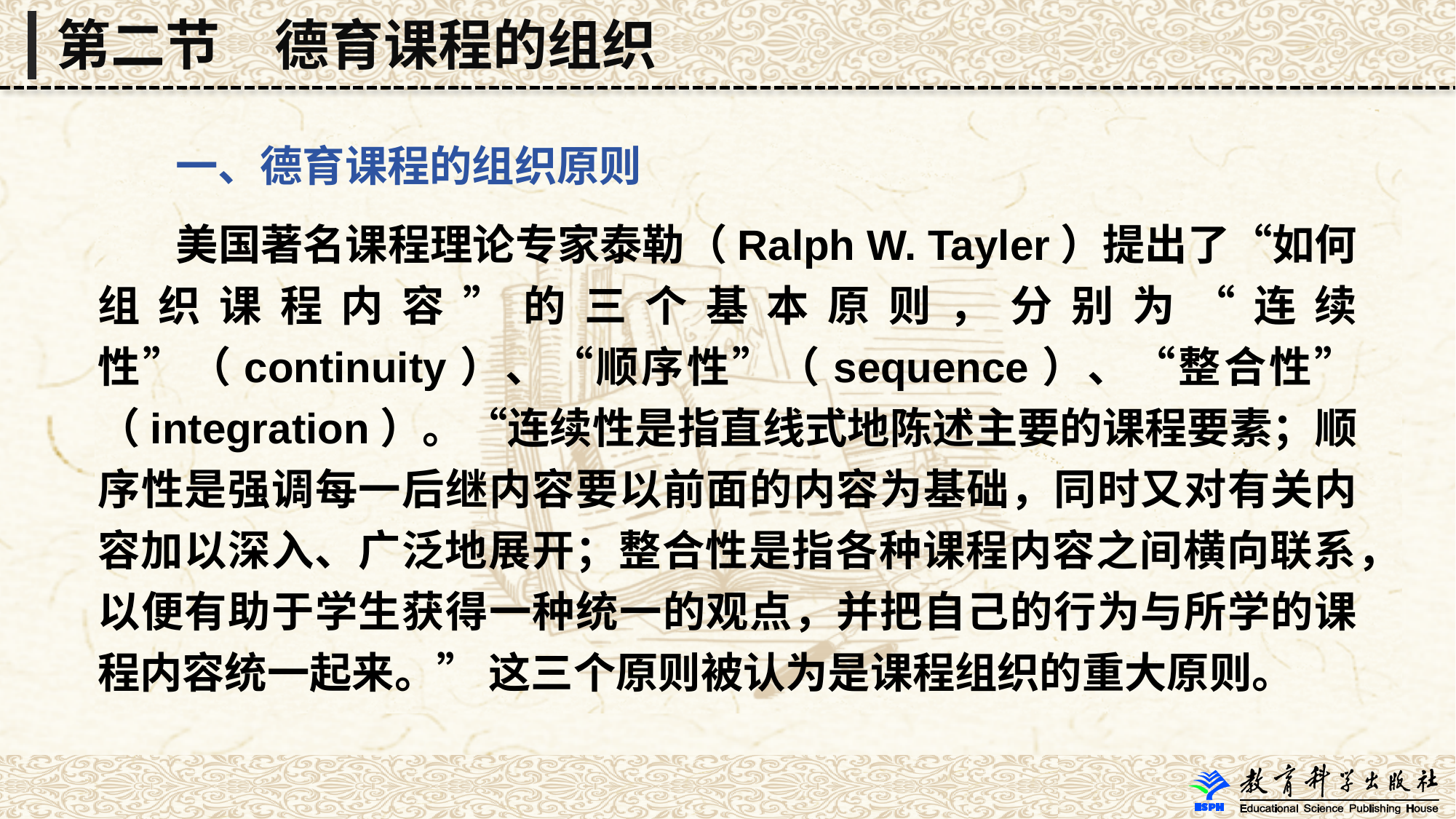

第二节　德育课程的组织
       一、德育课程的组织原则

       美国著名课程理论专家泰勒（Ralph W. Tayler）提出了“如何组织课程内容”的三个基本原则，分别为“连续性”（continuity）、“顺序性”（sequence）、“整合性”（integration）。“连续性是指直线式地陈述主要的课程要素；顺序性是强调每一后继内容要以前面的内容为基础，同时又对有关内容加以深入、广泛地展开；整合性是指各种课程内容之间横向联系，以便有助于学生获得一种统一的观点，并把自己的行为与所学的课程内容统一起来。” 这三个原则被认为是课程组织的重大原则。